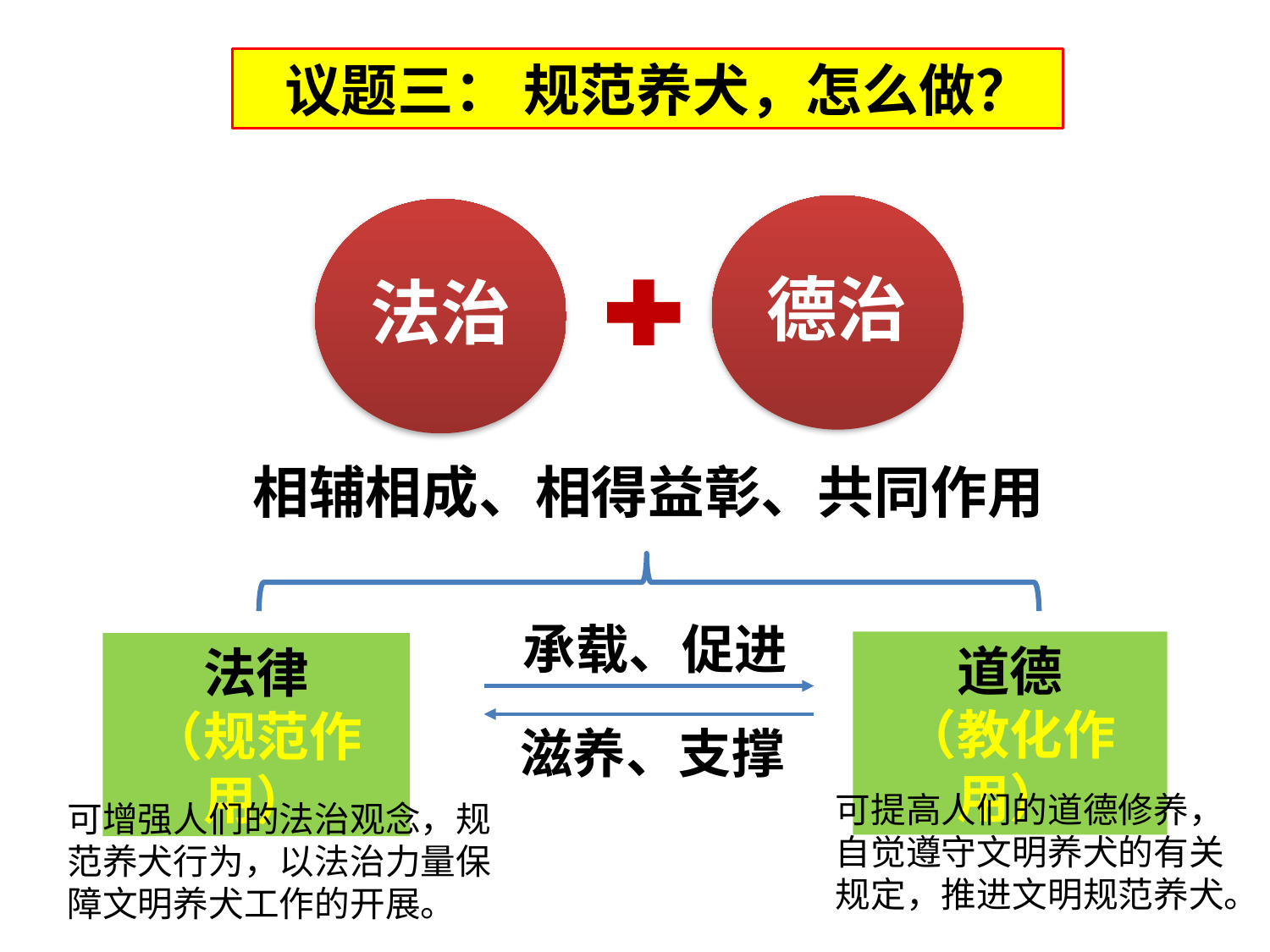

议题三： 规范养犬，怎么做？

德治

法治

相辅相成、相得益彰、共同作用
承载、促进
道德
（教化作用）
法律
（规范作用）
滋养、支撑
可提高人们的道德修养，自觉遵守文明养犬的有关规定，推进文明规范养犬。
可增强人们的法治观念，规范养犬行为，以法治力量保障文明养犬工作的开展。